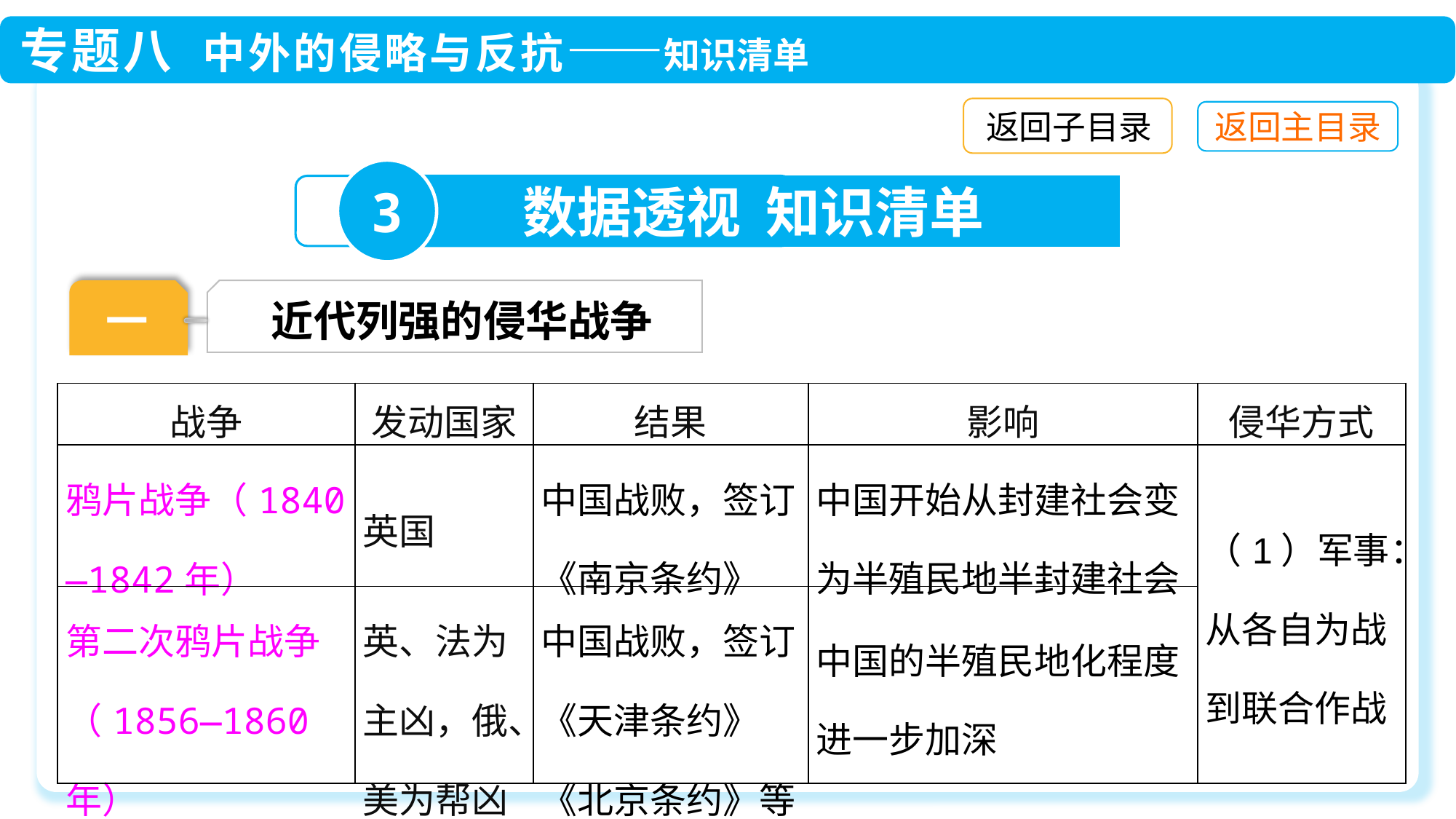

返回子目录
3

数据透视  知识清单
一
近代列强的侵华战争

| 战争 | 发动国家 | 结果 | 影响 | 侵华方式 |
| --- | --- | --- | --- | --- |
| 鸦片战争（1840—1842年） | 英国 | 中国战败，签订《南京条约》 | 中国开始从封建社会变为半殖民地半封建社会 | （1）军事：从各自为战到联合作战 |
| 第二次鸦片战争（1856—1860年） | 英、法为主凶，俄、美为帮凶 | 中国战败，签订《天津条约》《北京条约》等 | 中国的半殖民地化程度进一步加深 |  |